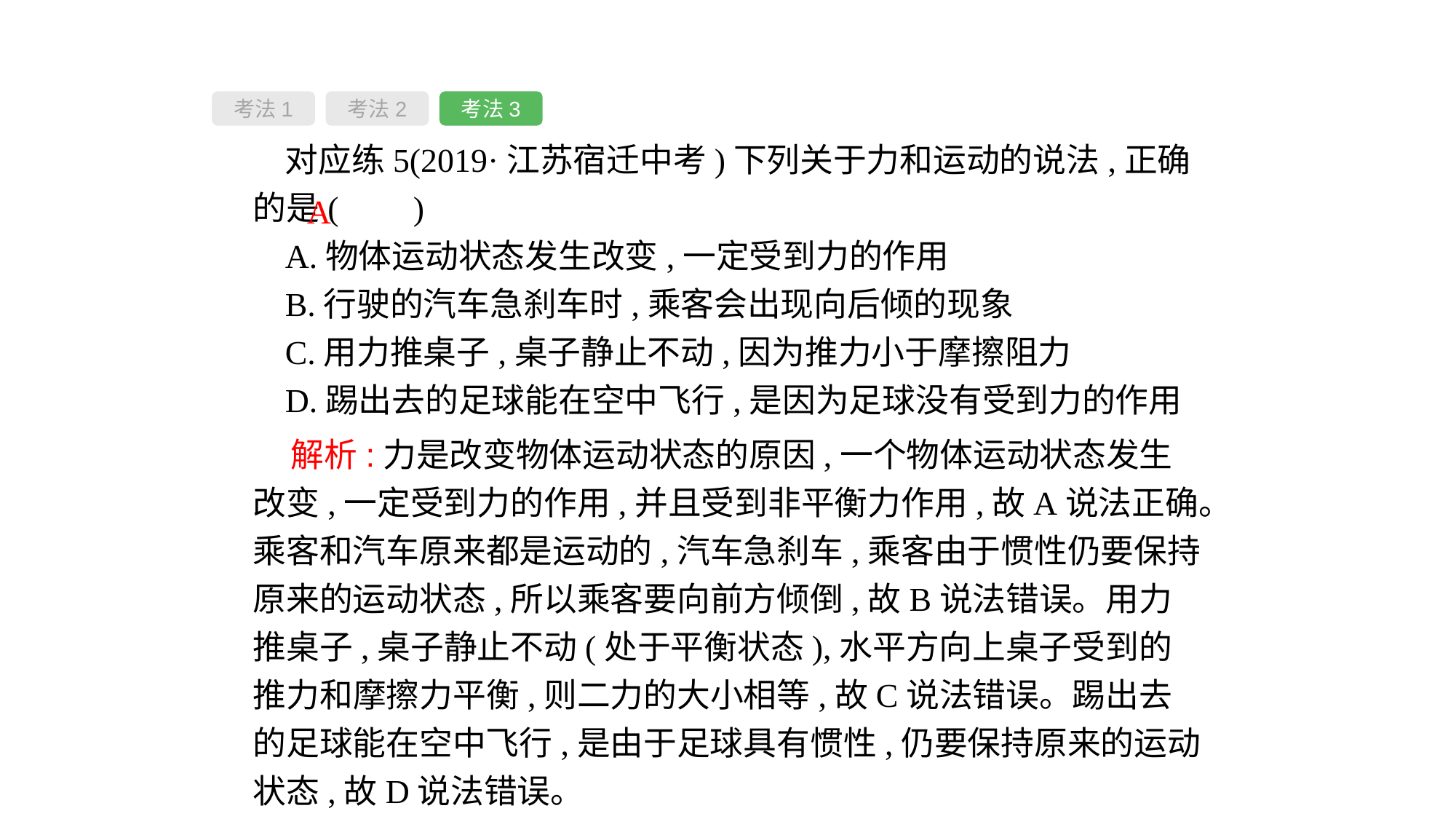

考法1
考法2
考法3
对应练5(2019·江苏宿迁中考)下列关于力和运动的说法,正确的是(   　)
A.物体运动状态发生改变,一定受到力的作用
B.行驶的汽车急刹车时,乘客会出现向后倾的现象
C.用力推桌子,桌子静止不动,因为推力小于摩擦阻力
D.踢出去的足球能在空中飞行,是因为足球没有受到力的作用
A
    解析:力是改变物体运动状态的原因,一个物体运动状态发生改变,一定受到力的作用,并且受到非平衡力作用,故A说法正确。乘客和汽车原来都是运动的,汽车急刹车,乘客由于惯性仍要保持原来的运动状态,所以乘客要向前方倾倒,故B说法错误。用力推桌子,桌子静止不动(处于平衡状态),水平方向上桌子受到的推力和摩擦力平衡,则二力的大小相等,故C说法错误。踢出去的足球能在空中飞行,是由于足球具有惯性,仍要保持原来的运动状态,故D说法错误。